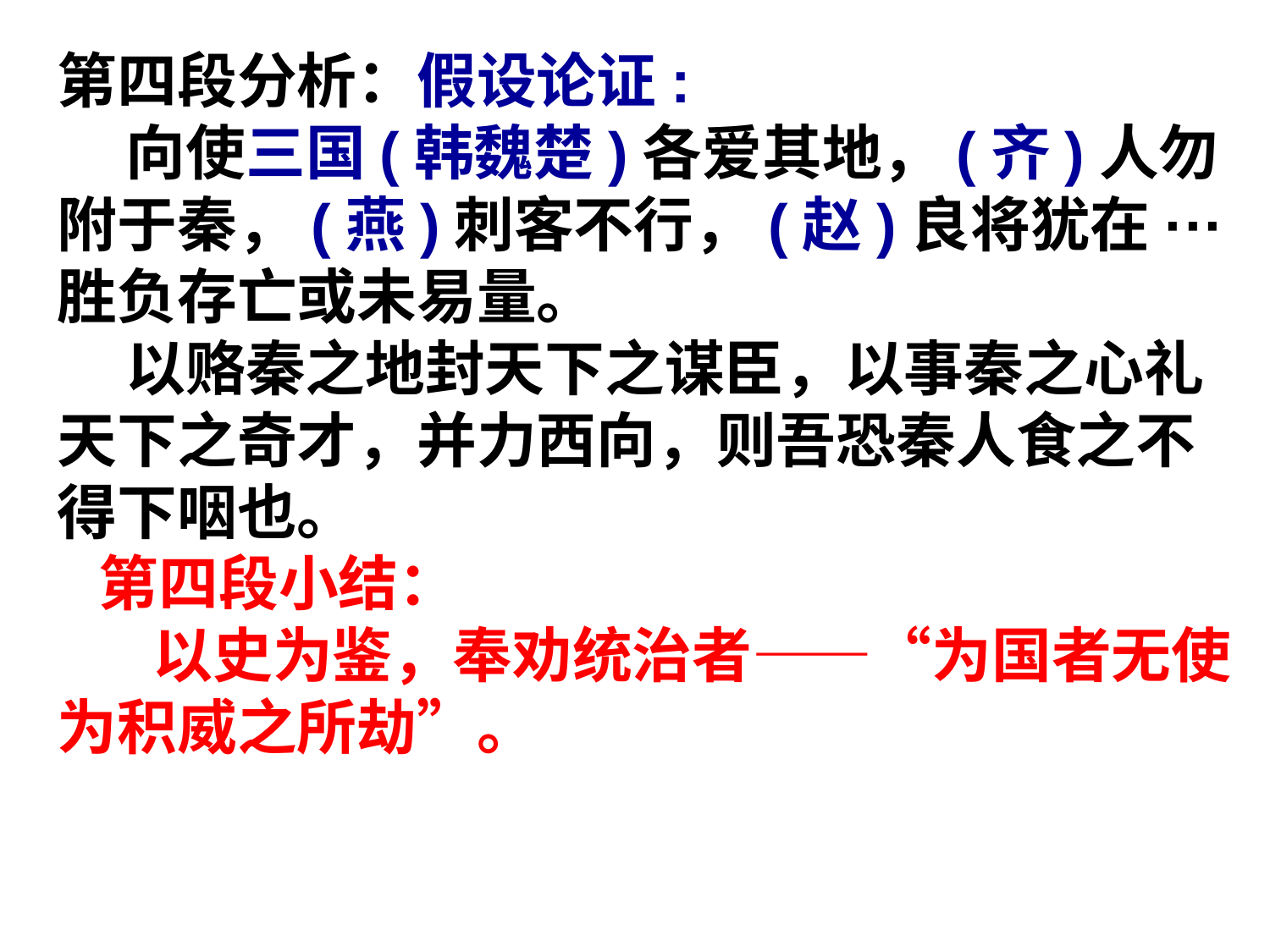

第四段分析：假设论证:
    向使三国(韩魏楚)各爱其地，(齐)人勿附于秦，(燕)刺客不行，(赵)良将犹在···胜负存亡或未易量。
    以赂秦之地封天下之谋臣，以事秦之心礼天下之奇才，并力西向，则吾恐秦人食之不得下咽也。
  第四段小结：
      以史为鉴，奉劝统治者——“为国者无使为积威之所劫”。